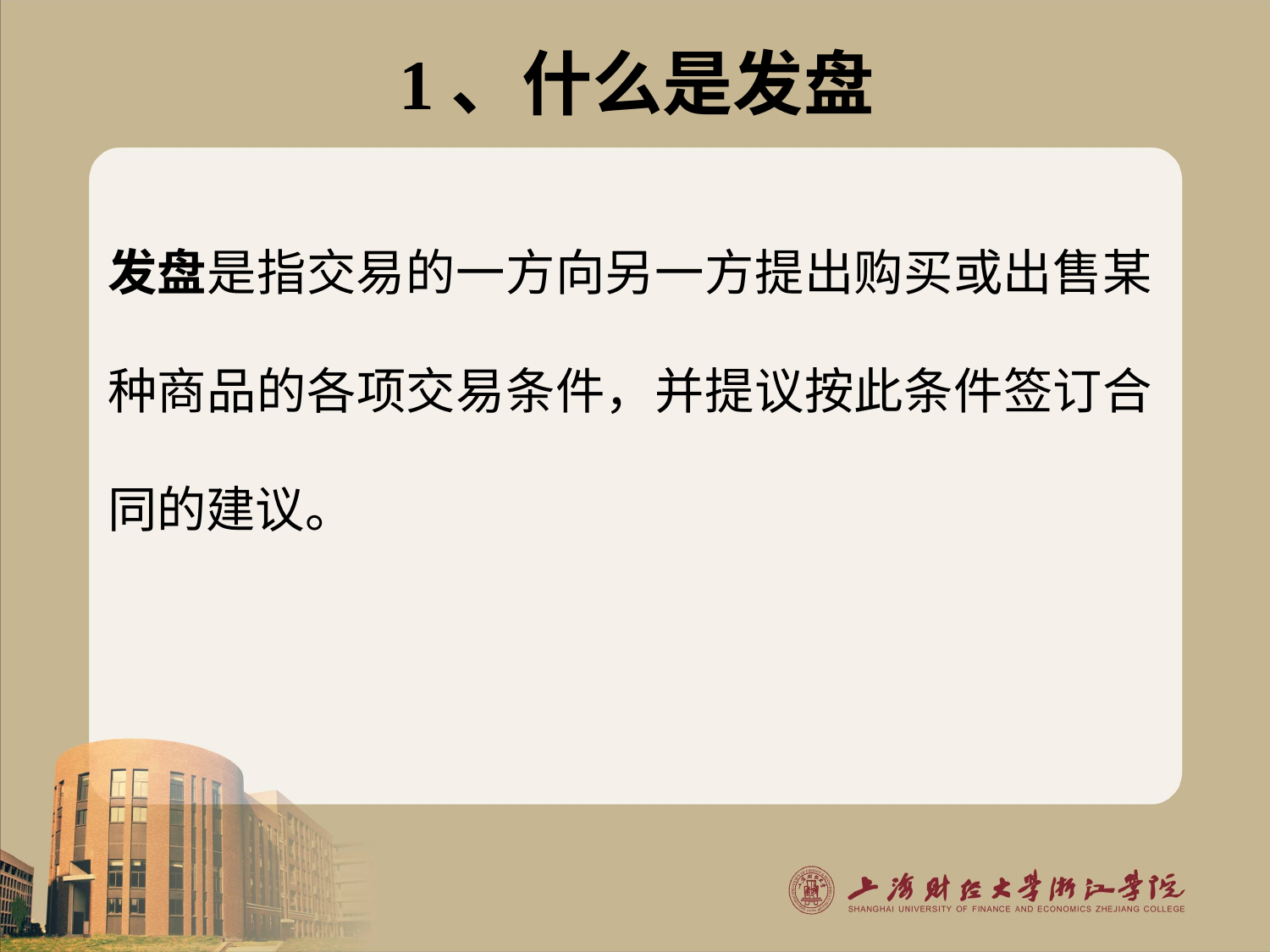

# 1、什么是发盘
发盘是指交易的一方向另一方提出购买或出售某种商品的各项交易条件，并提议按此条件签订合同的建议。